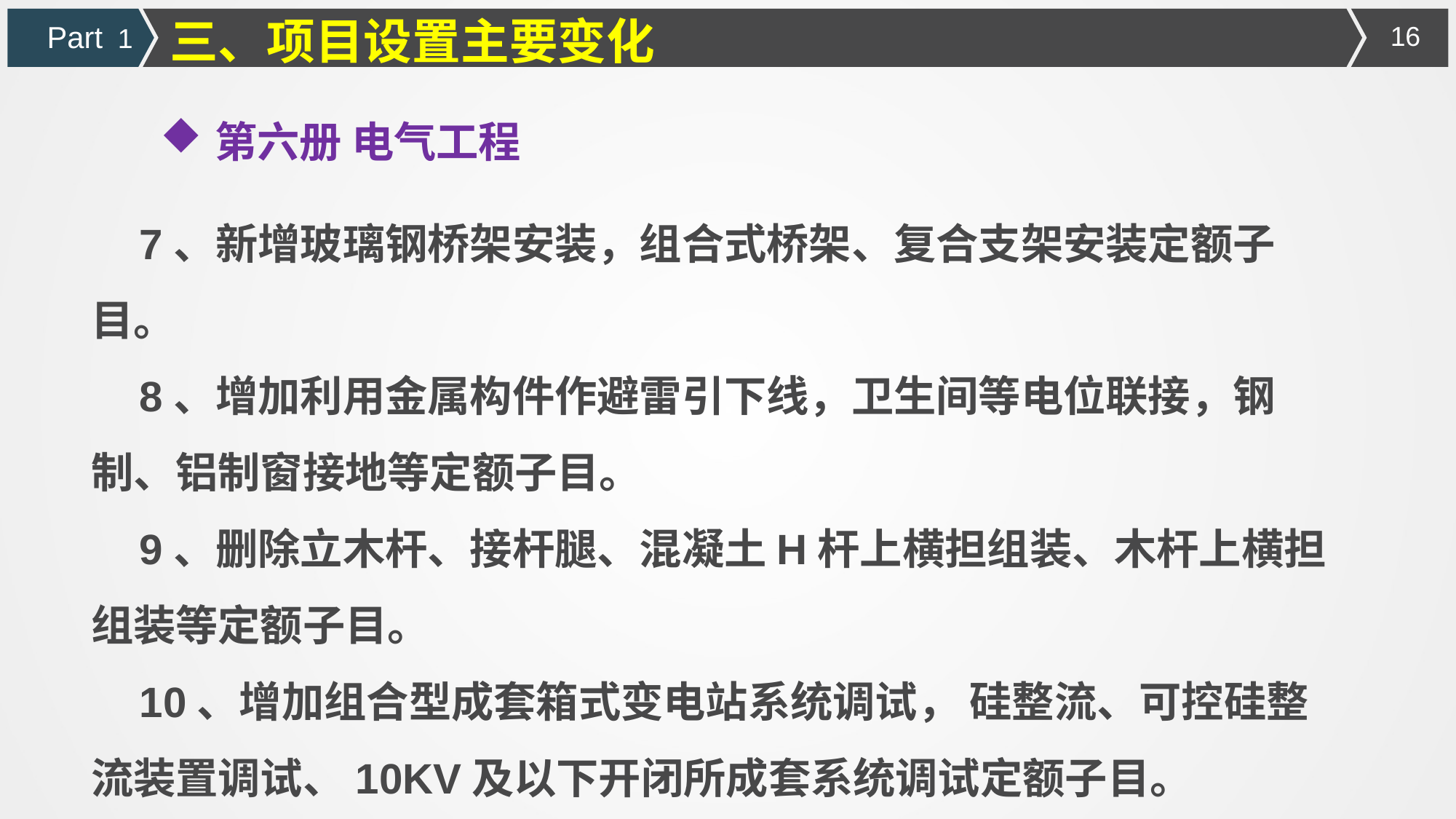

三、项目设置主要变化
Part  1
第六册 电气工程
7、新增玻璃钢桥架安装，组合式桥架、复合支架安装定额子目。
8、增加利用金属构件作避雷引下线，卫生间等电位联接，钢制、铝制窗接地等定额子目。
9、删除立木杆、接杆腿、混凝土H杆上横担组装、木杆上横担组装等定额子目。
10、增加组合型成套箱式变电站系统调试， 硅整流、可控硅整流装置调试、10KV及以下开闭所成套系统调试定额子目。
11、增加阀类接线定额子目。